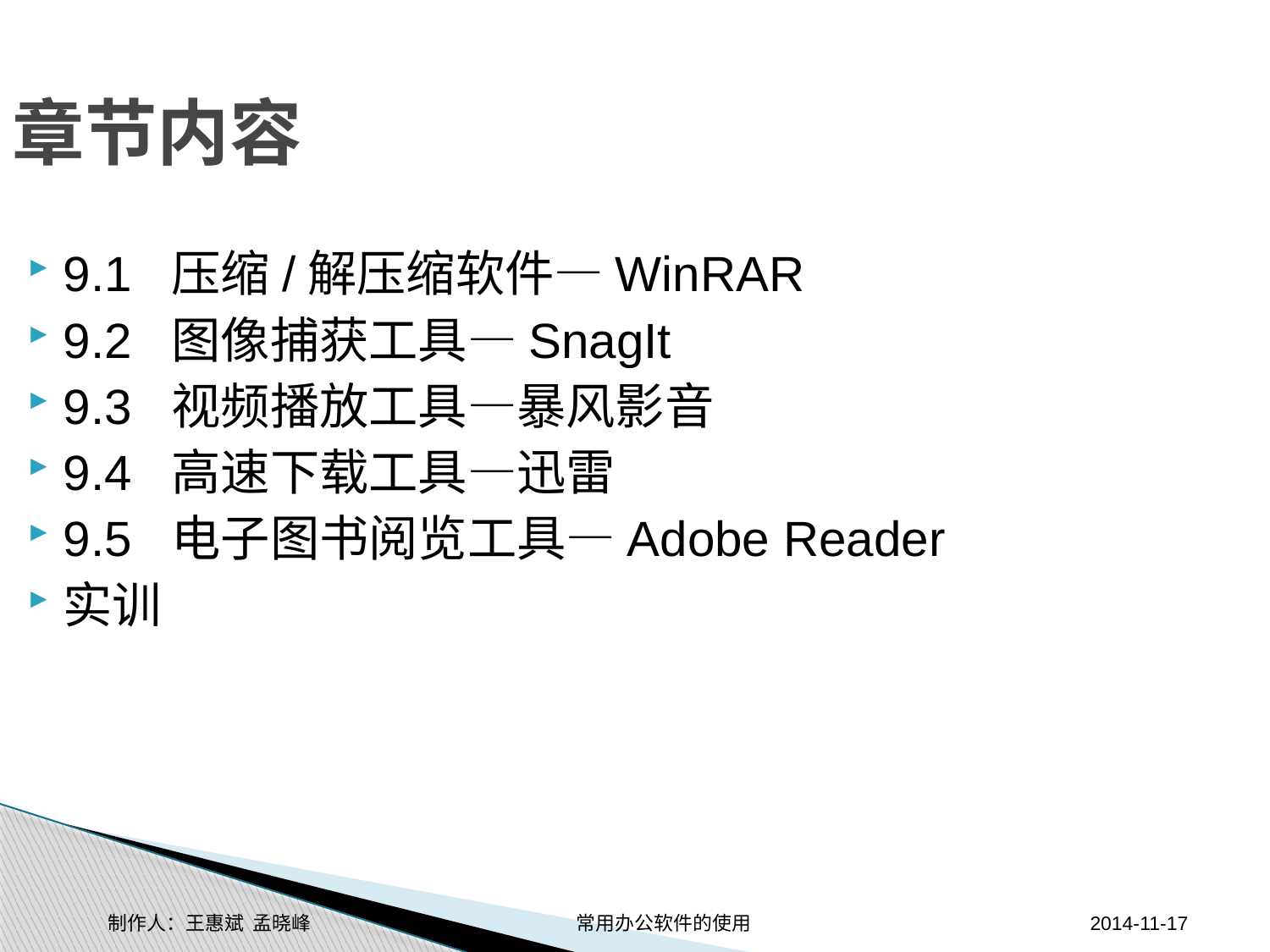

章节内容
9.1  压缩/解压缩软件—WinRAR
9.2  图像捕获工具—SnagIt
9.3  视频播放工具—暴风影音
9.4  高速下载工具—迅雷
9.5  电子图书阅览工具—Adobe Reader
实训
制作人：王惠斌  孟晓峰                                                            常用办公软件的使用
2014-11-17